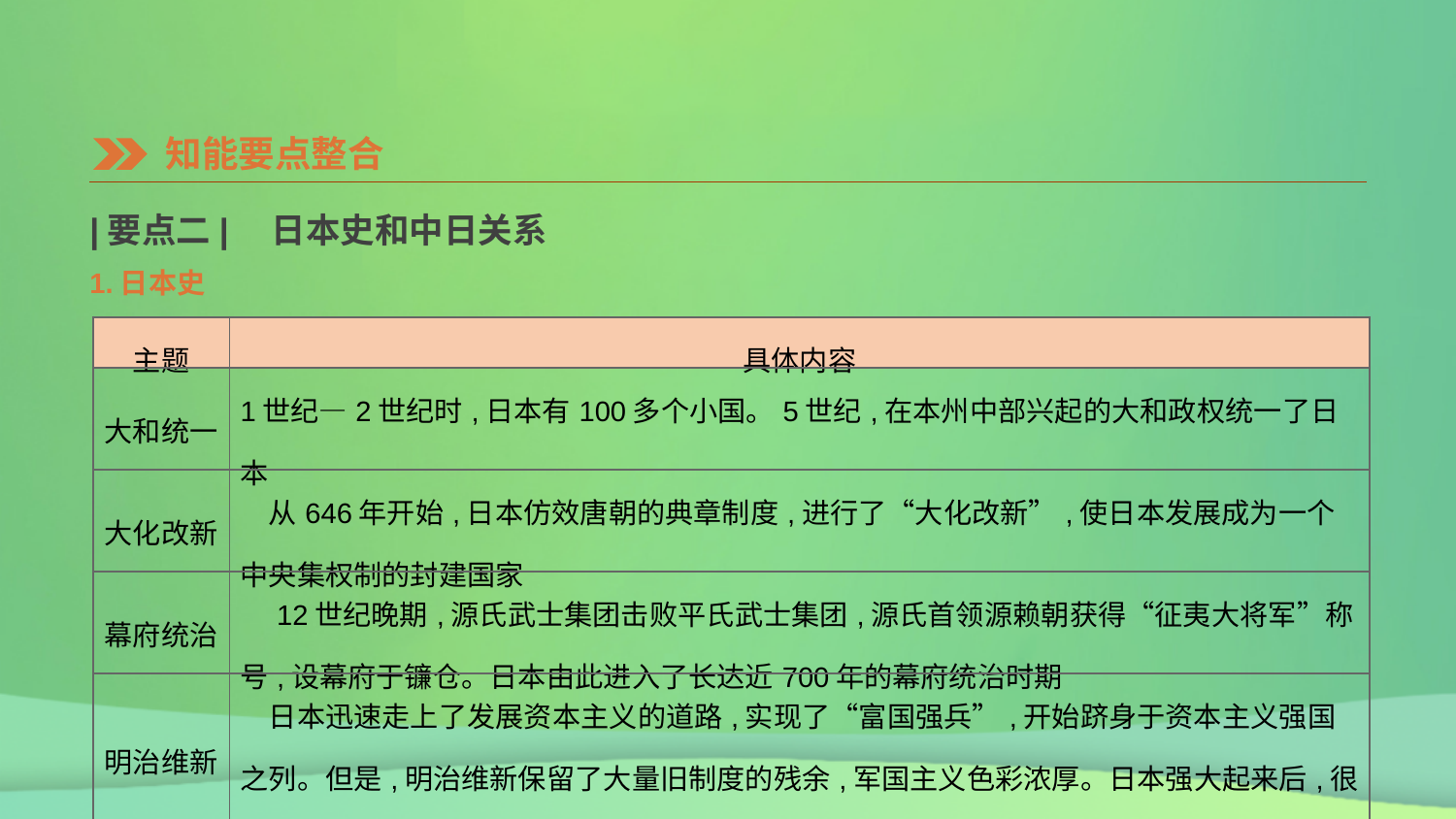

知能要点整合

|要点二|　日本史和中日关系
1.日本史
| 主题 | 具体内容 |
| --- | --- |
| 大和统一 | 1世纪—2世纪时,日本有100多个小国。5世纪,在本州中部兴起的大和政权统一了日本 |
| 大化改新 | 从646年开始,日本仿效唐朝的典章制度,进行了“大化改新”,使日本发展成为一个中央集权制的封建国家 |
| 幕府统治 | 12世纪晚期,源氏武士集团击败平氏武士集团,源氏首领源赖朝获得“征夷大将军”称号,设幕府于镰仓。日本由此进入了长达近700年的幕府统治时期 |
| 明治维新 | 日本迅速走上了发展资本主义的道路,实现了“富国强兵”,开始跻身于资本主义强国之列。但是,明治维新保留了大量旧制度的残余,军国主义色彩浓厚。日本强大起来后,很快走上了对外侵略扩张的道路 |